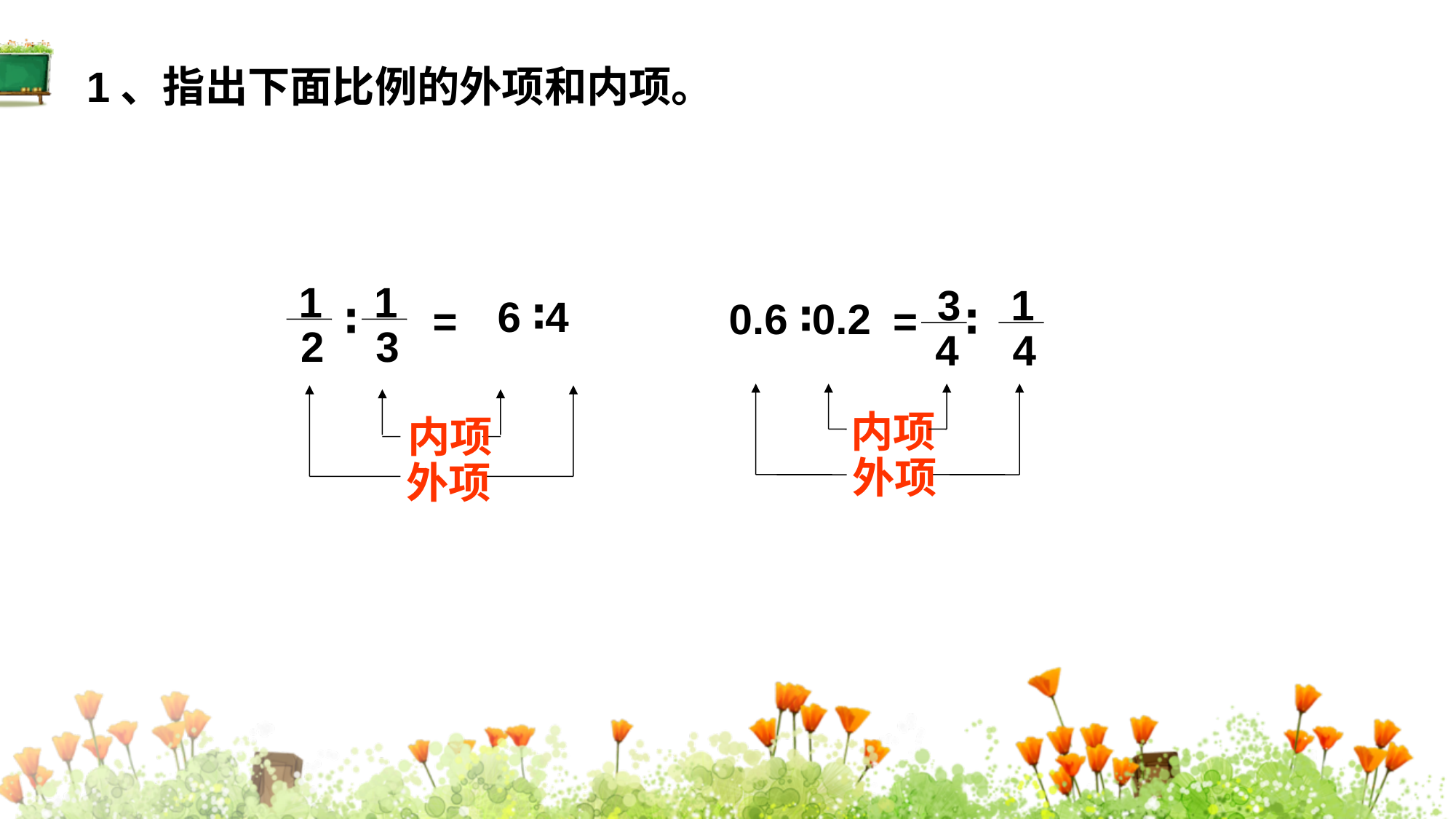

1、指出下面比例的外项和内项。
1
2

1
3

6 ∶4
=
∶
3
4

1
4

0.6 ∶0.2
=
∶

内项
内项

外项
外项